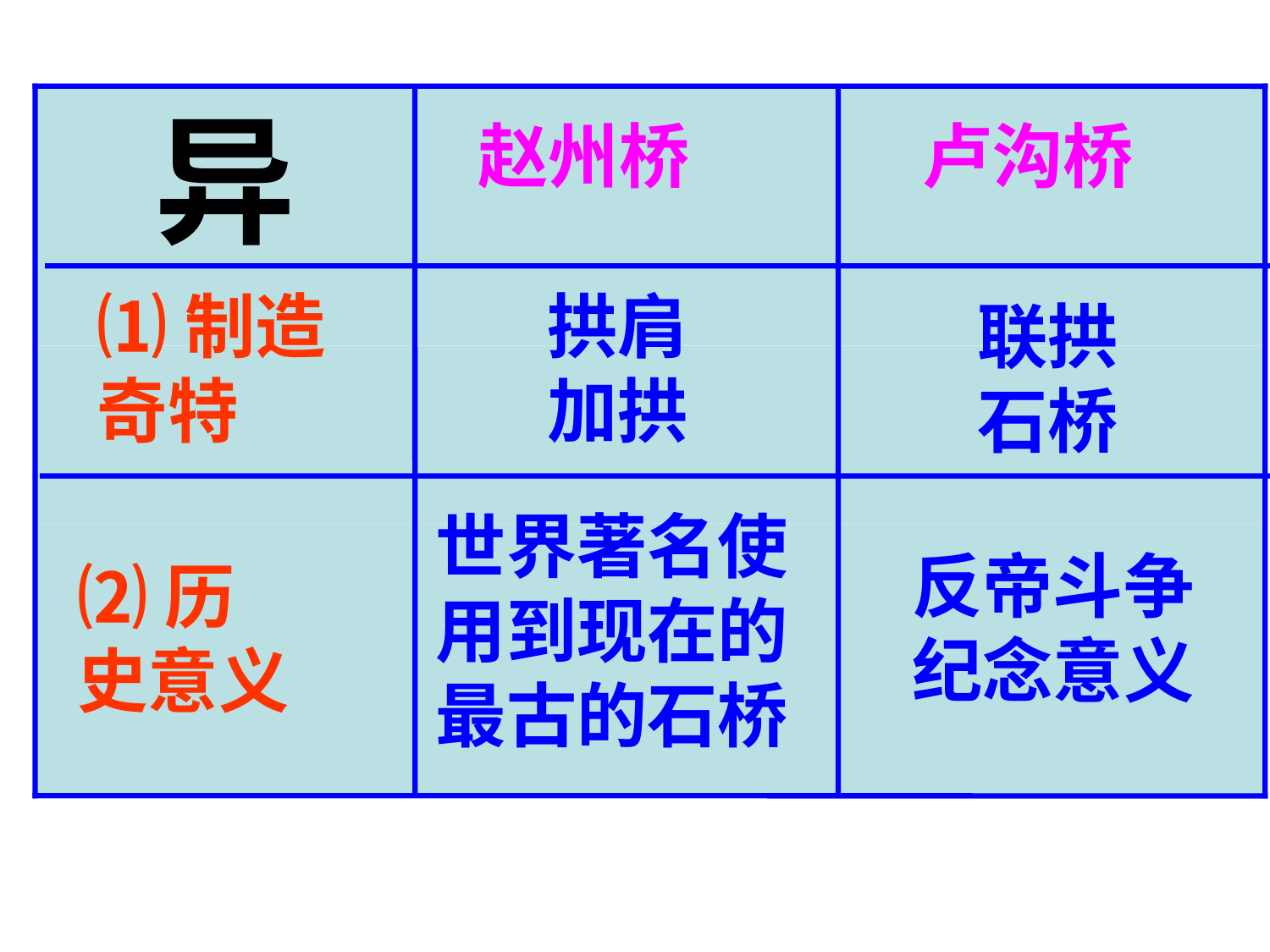

异

赵州桥
卢沟桥

⑴制造奇特
拱肩加拱
联拱石桥

世界著名使用到现在的最古的石桥

反帝斗争纪念意义
⑵历史意义